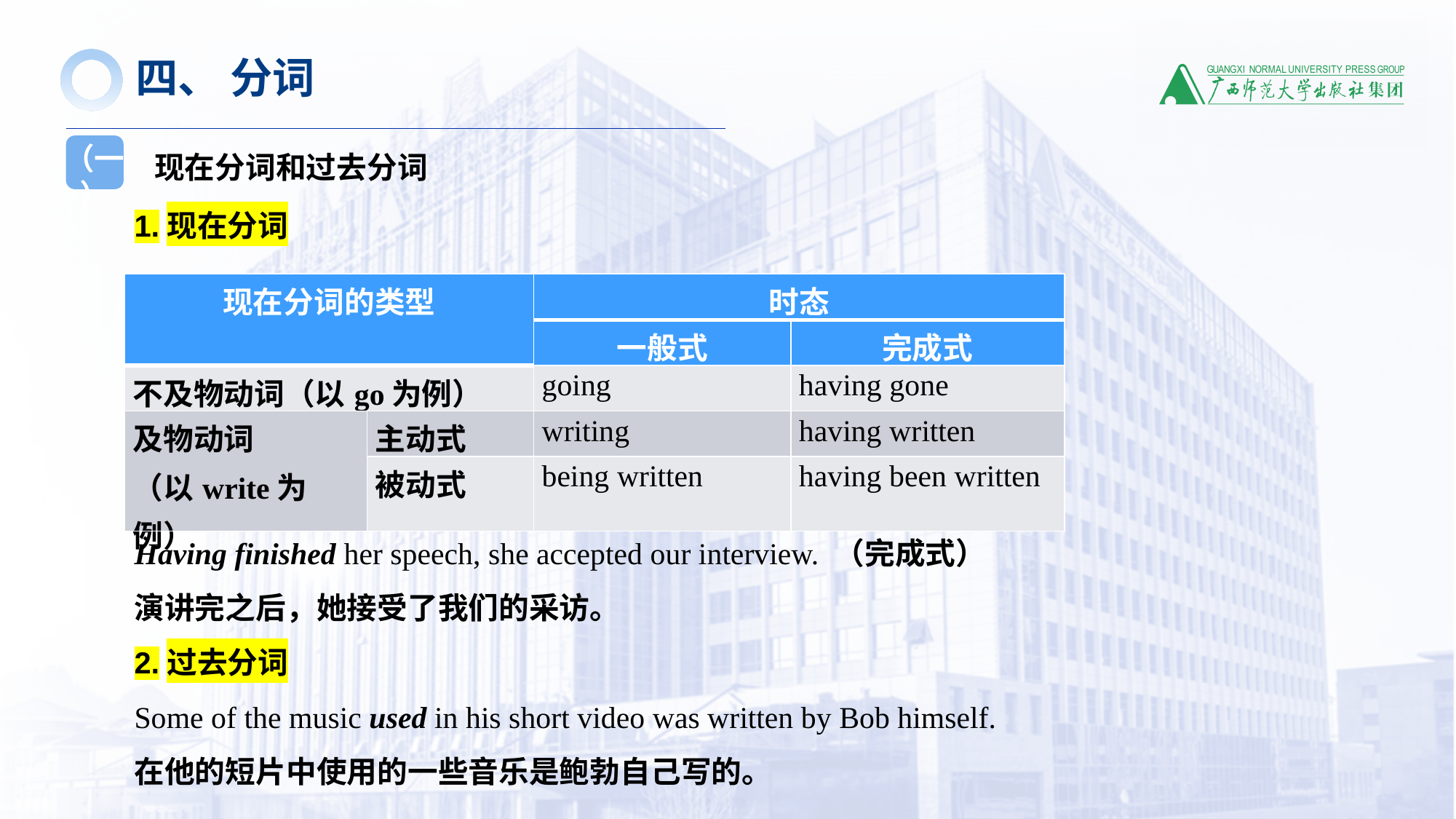

四、 分词

现在分词和过去分词
（一）

1.现在分词

Having finished her speech, she accepted our interview. （完成式）
演讲完之后，她接受了我们的采访。
2.过去分词
Some of the music used in his short video was written by Bob himself.
在他的短片中使用的一些音乐是鲍勃自己写的。
| 现在分词的类型 |  | 时态 |  |
| --- | --- | --- | --- |
|  |  | 一般式 | 完成式 |
| 不及物动词（以go为例） |  | going | having gone |
| 及物动词 （以write为例） | 主动式 | writing | having written |
|  | 被动式 | being written | having been written |